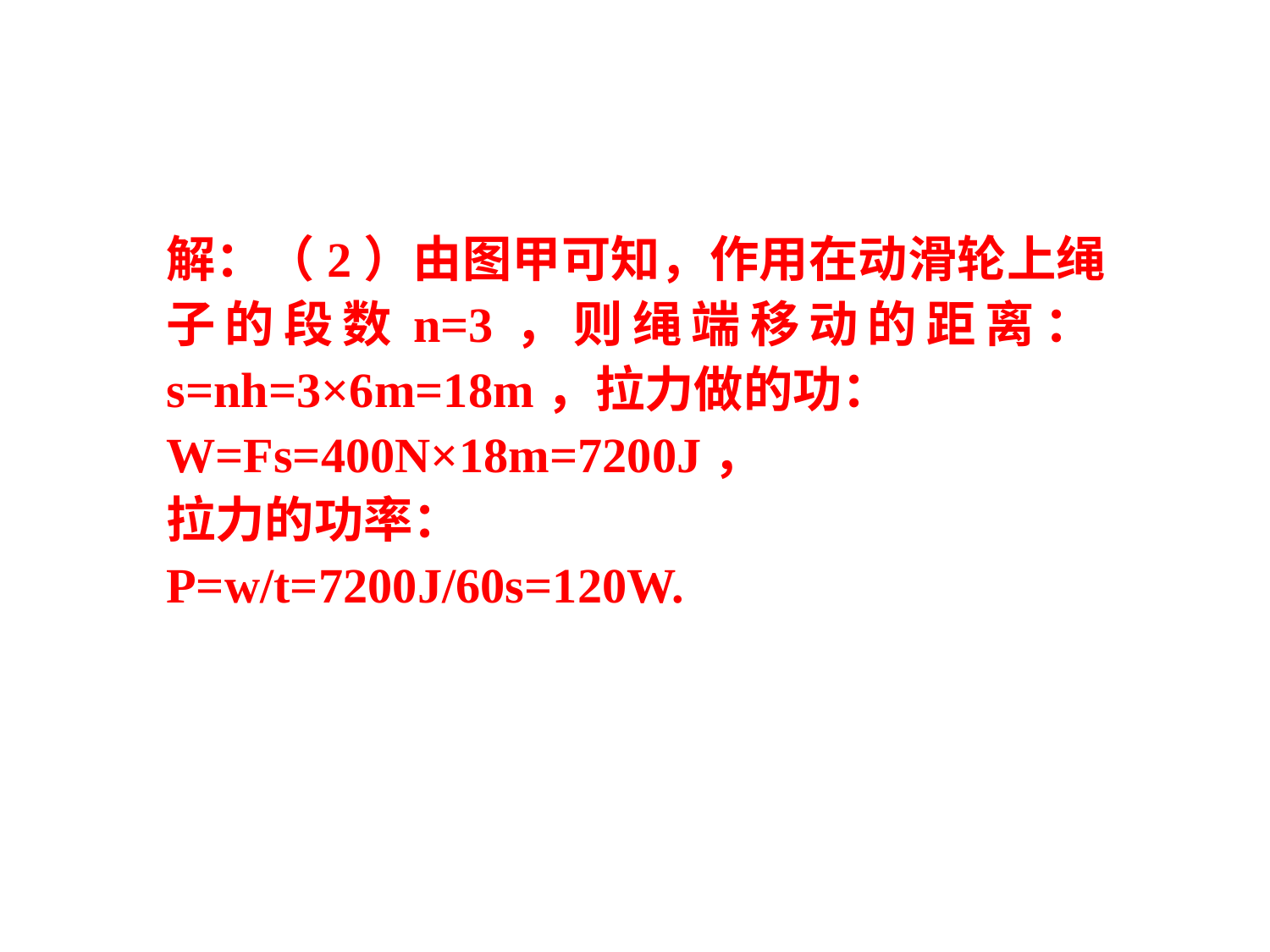

解：（2）由图甲可知，作用在动滑轮上绳子的段数n=3，则绳端移动的距离：s=nh=3×6m=18m，拉力做的功：
W=Fs=400N×18m=7200J，
拉力的功率：
P=w/t=7200J/60s=120W.